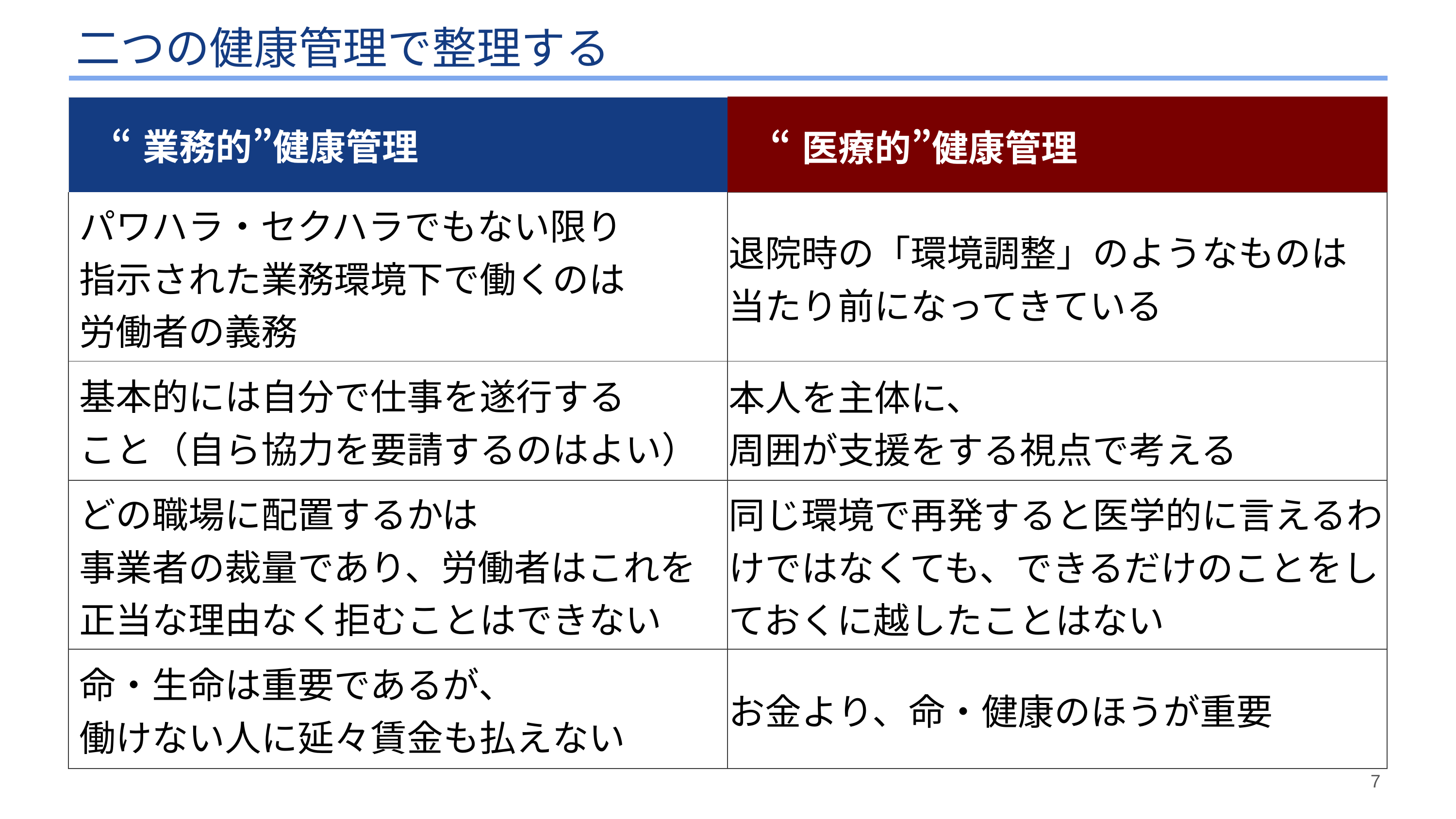

# 二つの健康管理で整理する
| “業務的”健康管理 | “医療的”健康管理 |
| --- | --- |
| パワハラ・セクハラでもない限り 指示された業務環境下で働くのは 労働者の義務 | 退院時の「環境調整」のようなものは 当たり前になってきている |
| 基本的には自分で仕事を遂行する こと（自ら協力を要請するのはよい） | 本人を主体に、 周囲が支援をする視点で考える |
| どの職場に配置するかは 事業者の裁量であり、労働者はこれを正当な理由なく拒むことはできない | 同じ環境で再発すると医学的に言えるわけではなくても、できるだけのことをしておくに越したことはない |
| 命・生命は重要であるが、 働けない人に延々賃金も払えない | お金より、命・健康のほうが重要 |
7